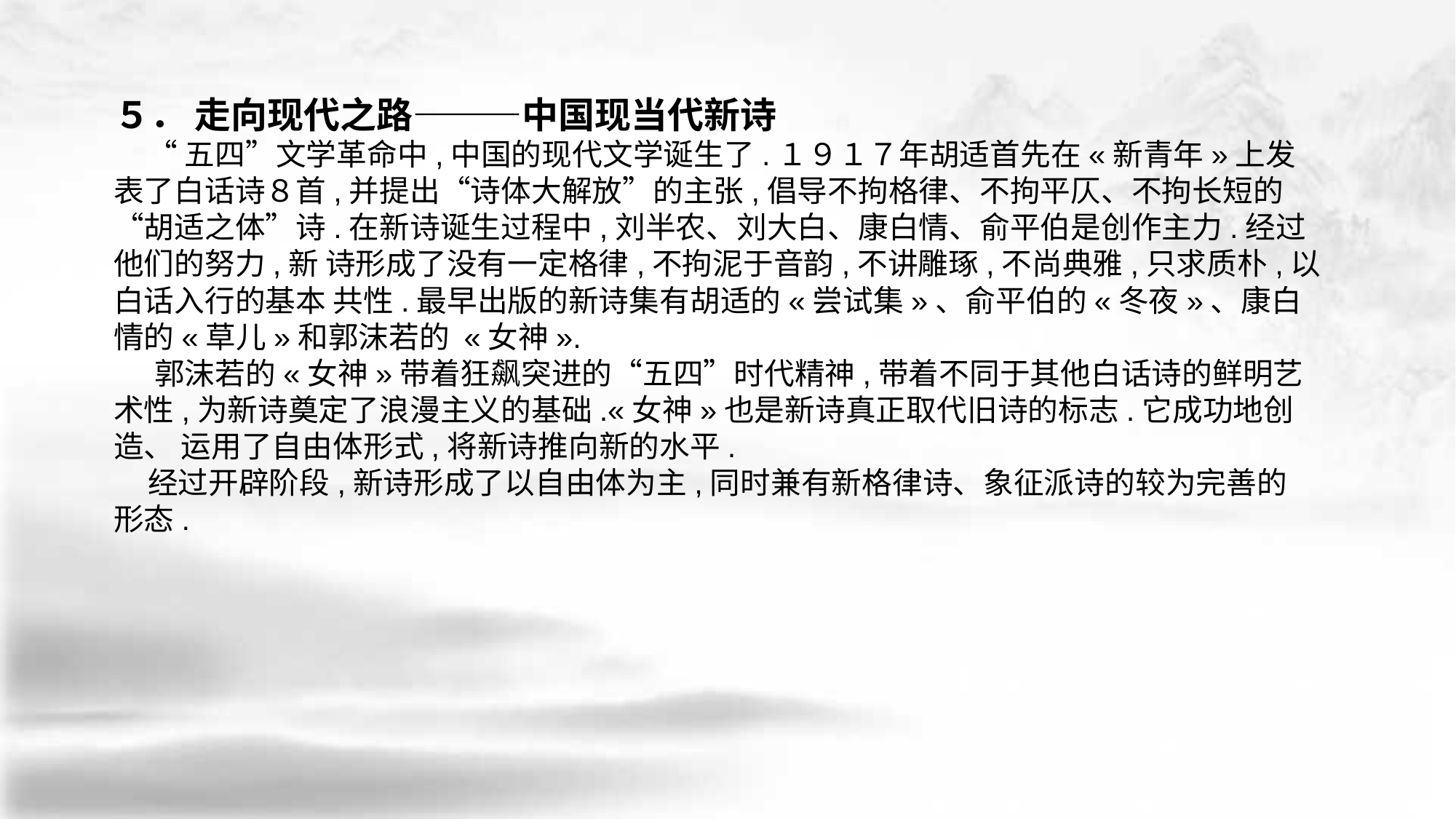

５． 走向现代之路———中国现当代新诗
     “五四”文学革命中,中国的现代文学诞生了.１９１７年胡适首先在«新青年»上发表了白话诗８首,并提出“诗体大解放”的主张,倡导不拘格律、不拘平仄、不拘长短的“胡适之体”诗.在新诗诞生过程中,刘半农、刘大白、康白情、俞平伯是创作主力.经过他们的努力,新 诗形成了没有一定格律,不拘泥于音韵,不讲雕琢,不尚典雅,只求质朴,以白话入行的基本 共性.最早出版的新诗集有胡适的«尝试集»、俞平伯的«冬夜»、康白情的«草儿»和郭沫若的 «女神».
     郭沫若的«女神»带着狂飙突进的“五四”时代精神,带着不同于其他白话诗的鲜明艺术性,为新诗奠定了浪漫主义的基础.«女神»也是新诗真正取代旧诗的标志.它成功地创造、 运用了自由体形式,将新诗推向新的水平.
    经过开辟阶段,新诗形成了以自由体为主,同时兼有新格律诗、象征派诗的较为完善的 形态.